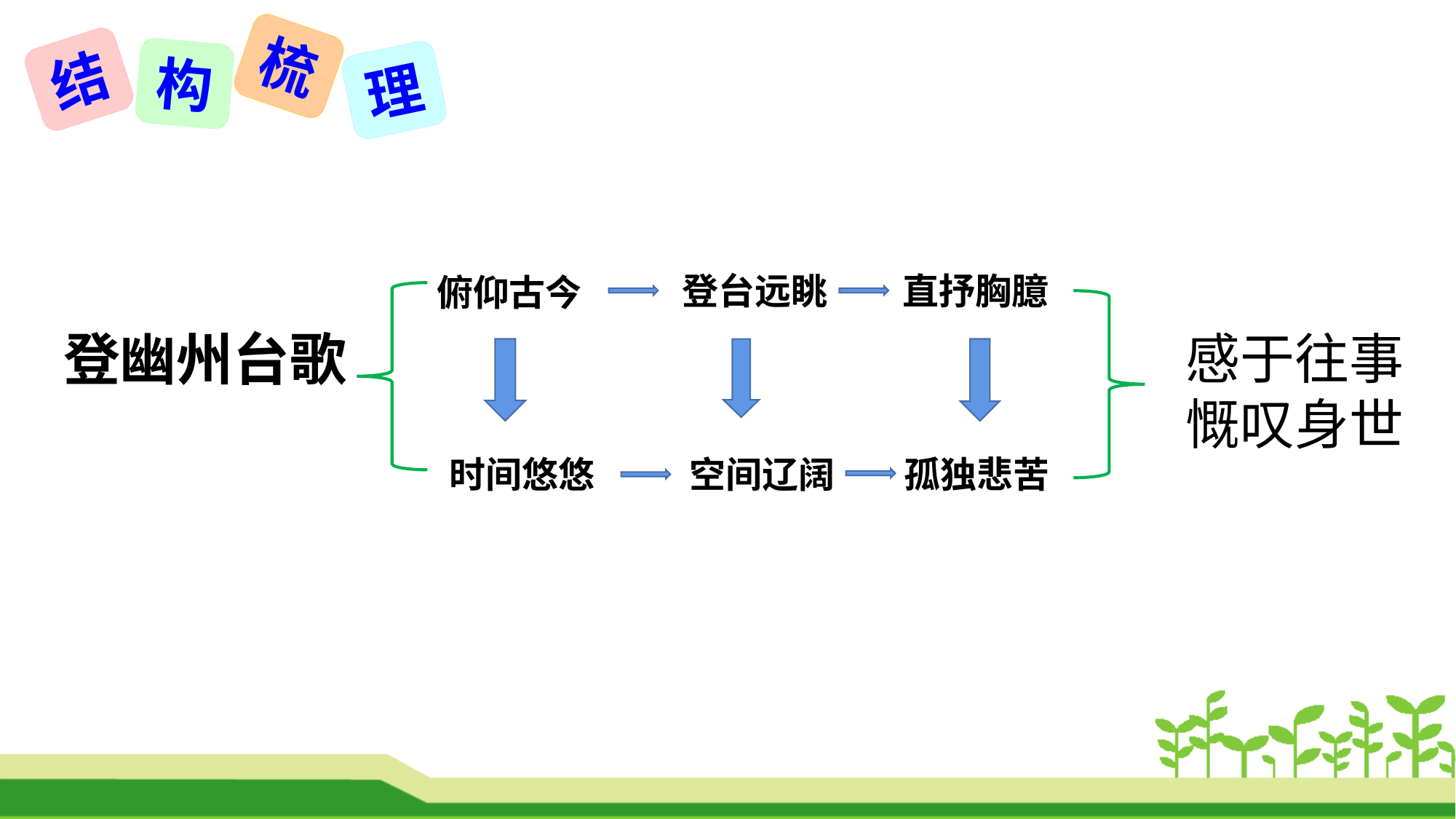

梳
结
构
理
登台远眺
直抒胸臆
俯仰古今

登幽州台歌
感于往事
慨叹身世

时间悠悠
孤独悲苦
空间辽阔